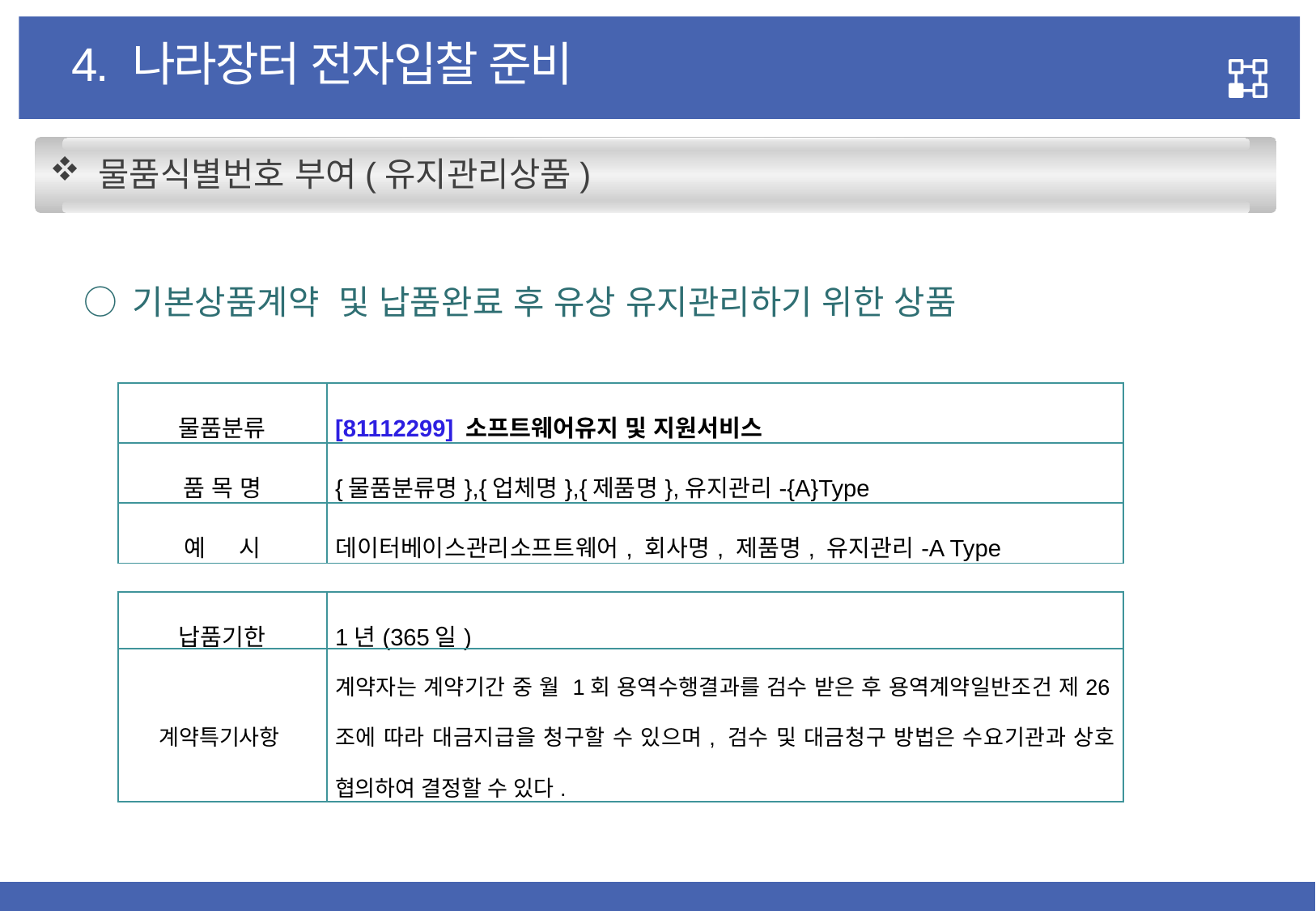

4. 나라장터 전자입찰 준비

 물품식별번호 부여(유지관리상품)
  ○ 기본상품계약  및 납품완료 후 유상 유지관리하기 위한 상품
| 물품분류 | [81112299] 소프트웨어유지 및 지원서비스 |
| --- | --- |
| 품 목 명 | {물품분류명},{업체명},{제품명},유지관리-{A}Type |
| 예 시 | 데이터베이스관리소프트웨어, 회사명, 제품명, 유지관리-A Type |
| 납품기한 | 1년(365일) |
| --- | --- |
| 계약특기사항 | 계약자는 계약기간 중 월 1회 용역수행결과를 검수 받은 후 용역계약일반조건 제26조에 따라 대금지급을 청구할 수 있으며, 검수 및 대금청구 방법은 수요기관과 상호 협의하여 결정할 수 있다. |